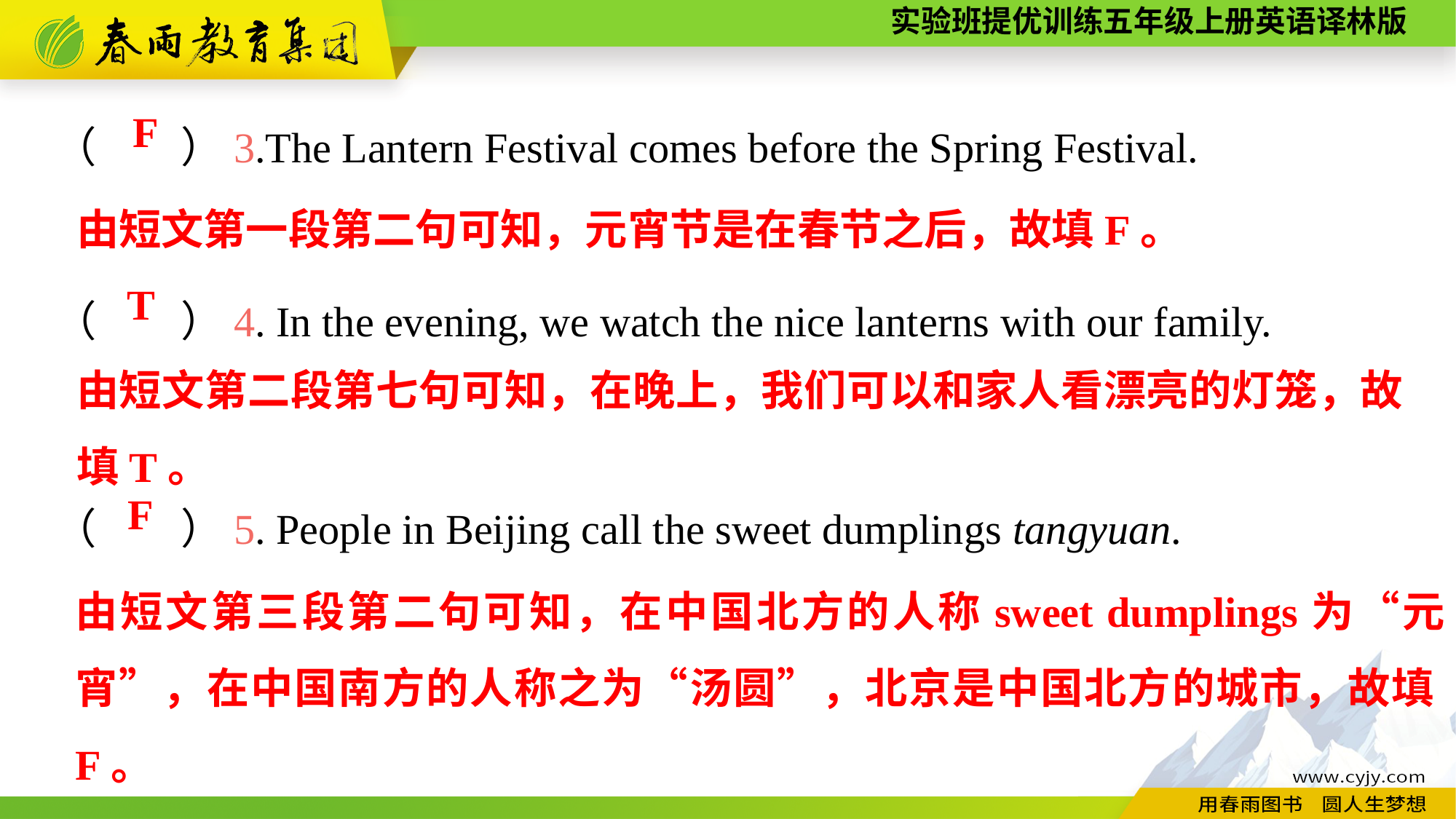

（　　）3.The Lantern Festival comes before the Spring Festival.

（　　）4. In the evening, we watch the nice lanterns with our family.

（　　）5. People in Beijing call the sweet dumplings tangyuan.
F
由短文第一段第二句可知，元宵节是在春节之后，故填F。
T
由短文第二段第七句可知，在晚上，我们可以和家人看漂亮的灯笼，故填T。
F
由短文第三段第二句可知，在中国北方的人称sweet dumplings为“元宵”，在中国南方的人称之为“汤圆”，北京是中国北方的城市，故填F。